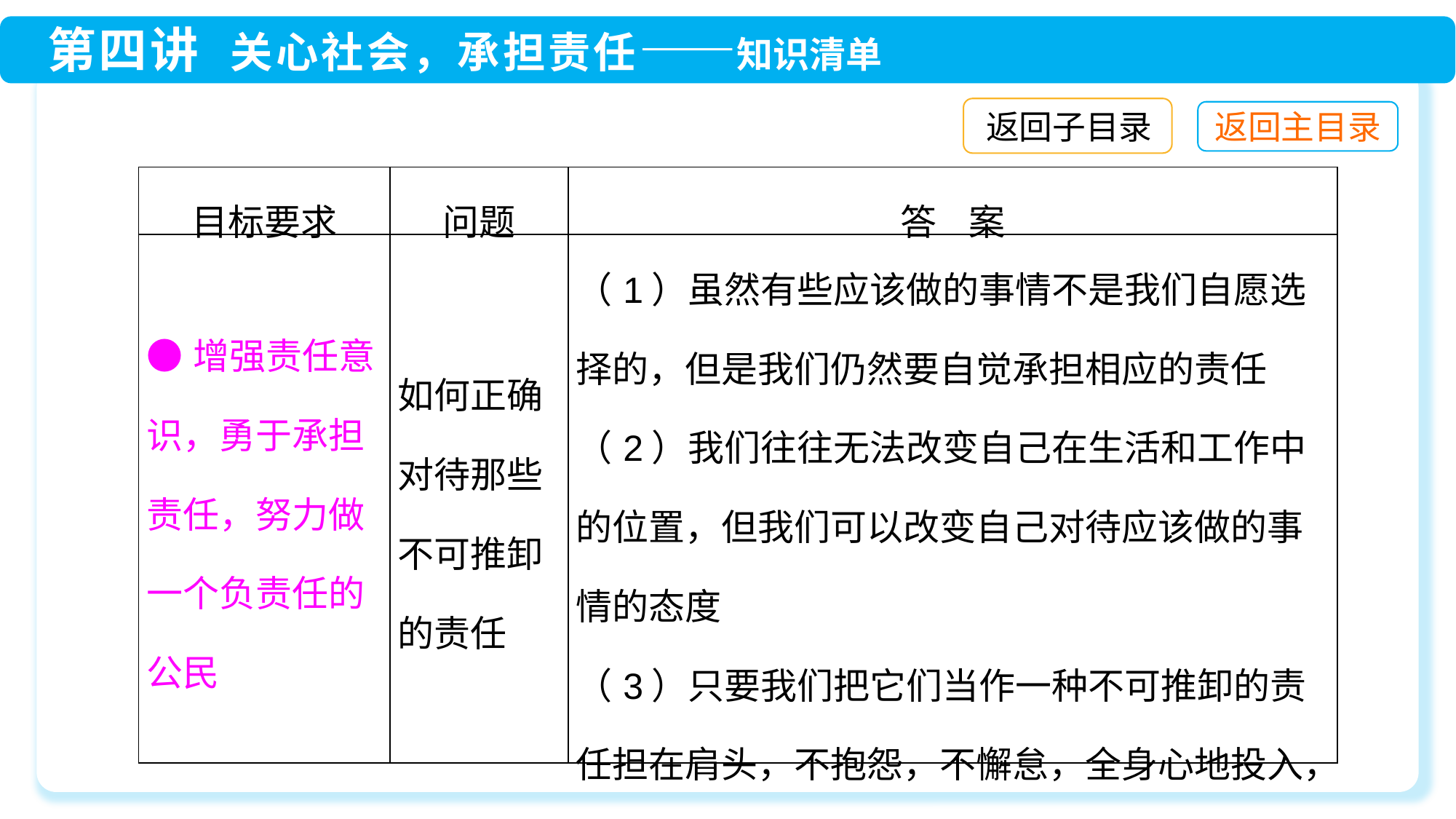

返回子目录
| 目标要求 | 问题 | 答 案 |
| --- | --- | --- |
| ●增强责任意识，勇于承担责任，努力做一个负责任的公民 | 如何正确对待那些不可推卸的责任 | （1）虽然有些应该做的事情不是我们自愿选择的，但是我们仍然要自觉承担相应的责任 （2）我们往往无法改变自己在生活和工作中的位置，但我们可以改变自己对待应该做的事情的态度 （3）只要我们把它们当作一种不可推卸的责任担在肩头，不抱怨，不懈怠，全身心地投入，同样能够把事情做得很出色 |